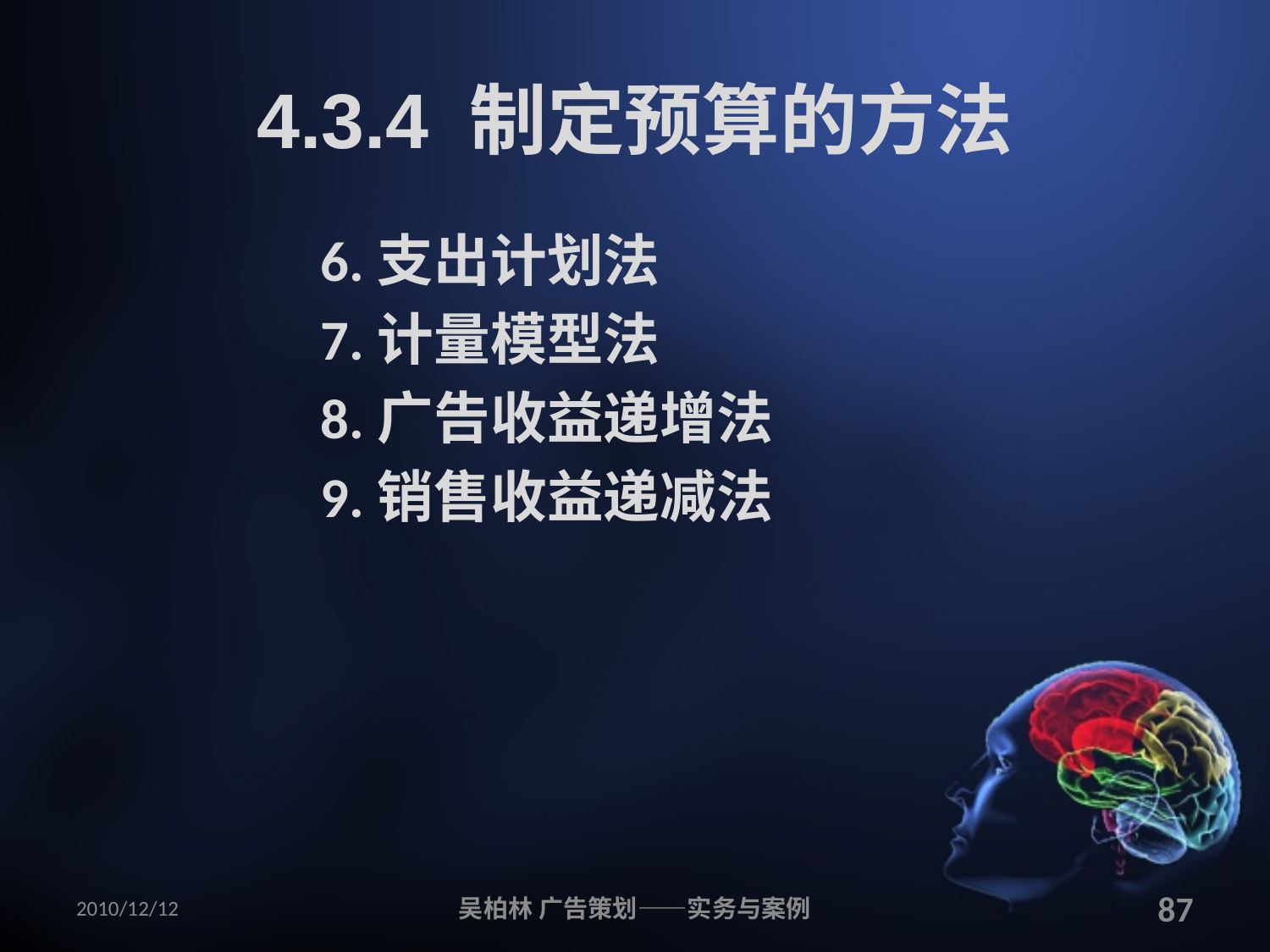

# 4.3.4 制定预算的方法
6.支出计划法
7.计量模型法
8.广告收益递增法
9.销售收益递减法

2010/12/12
吴柏林 广告策划——实务与案例
87